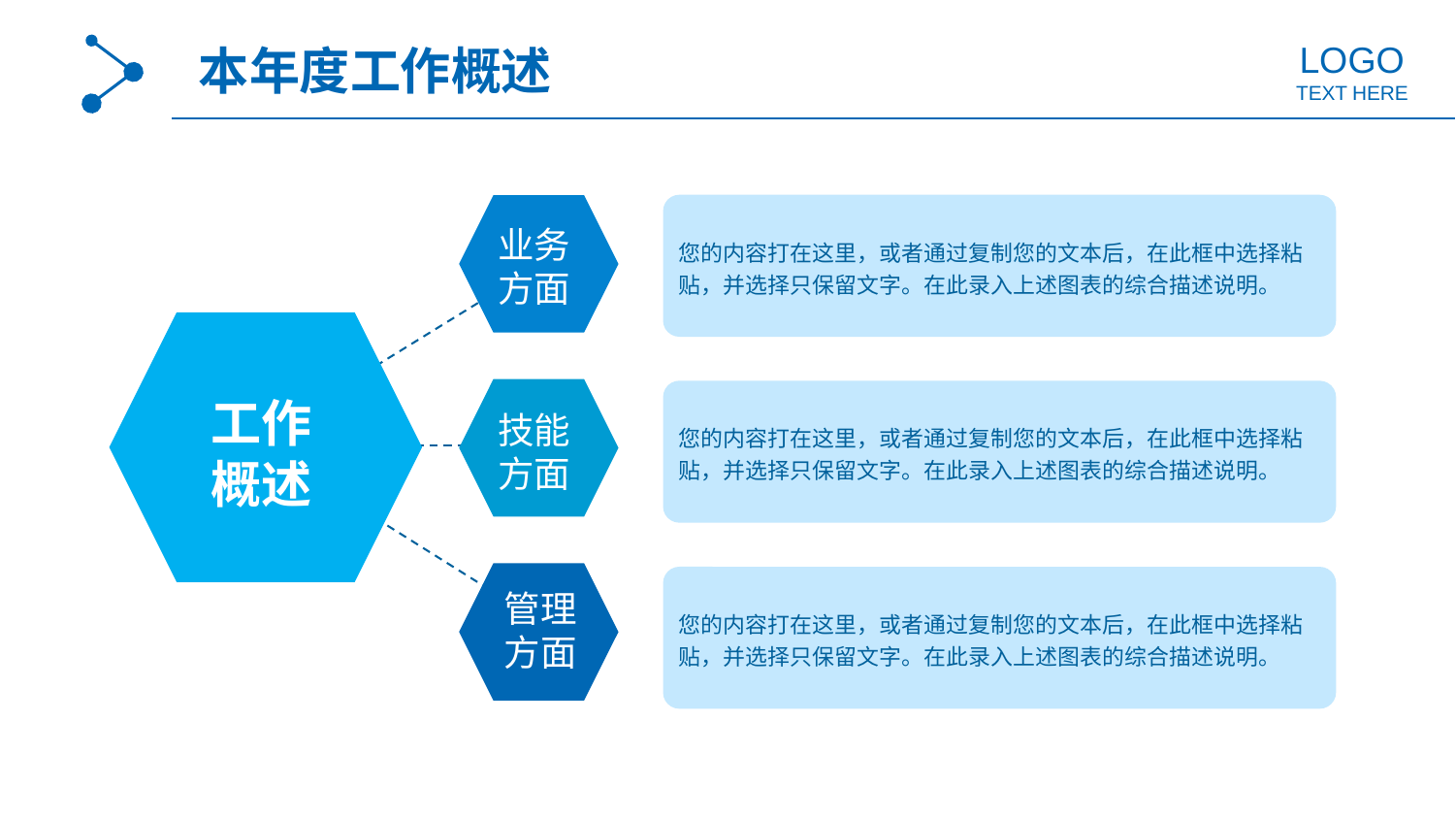

LOGO
本年度工作概述
TEXT HERE
您的内容打在这里，或者通过复制您的文本后，在此框中选择粘贴，并选择只保留文字。在此录入上述图表的综合描述说明。

业务
方面

您的内容打在这里，或者通过复制您的文本后，在此框中选择粘贴，并选择只保留文字。在此录入上述图表的综合描述说明。
工作
概述
技能
方面

您的内容打在这里，或者通过复制您的文本后，在此框中选择粘贴，并选择只保留文字。在此录入上述图表的综合描述说明。
管理
方面